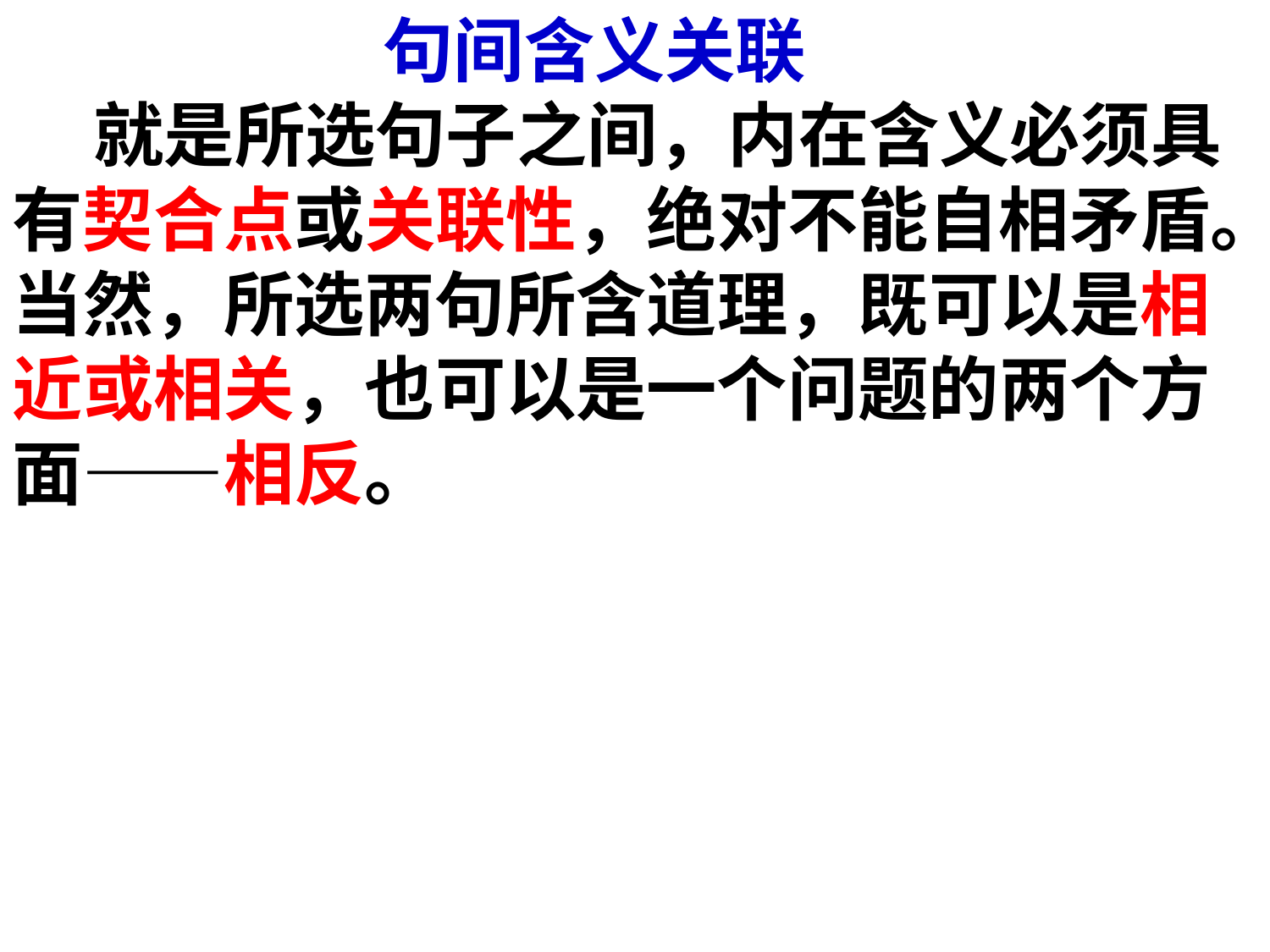

句间含义关联
    就是所选句子之间，内在含义必须具有契合点或关联性，绝对不能自相矛盾。当然，所选两句所含道理，既可以是相近或相关，也可以是一个问题的两个方面——相反。